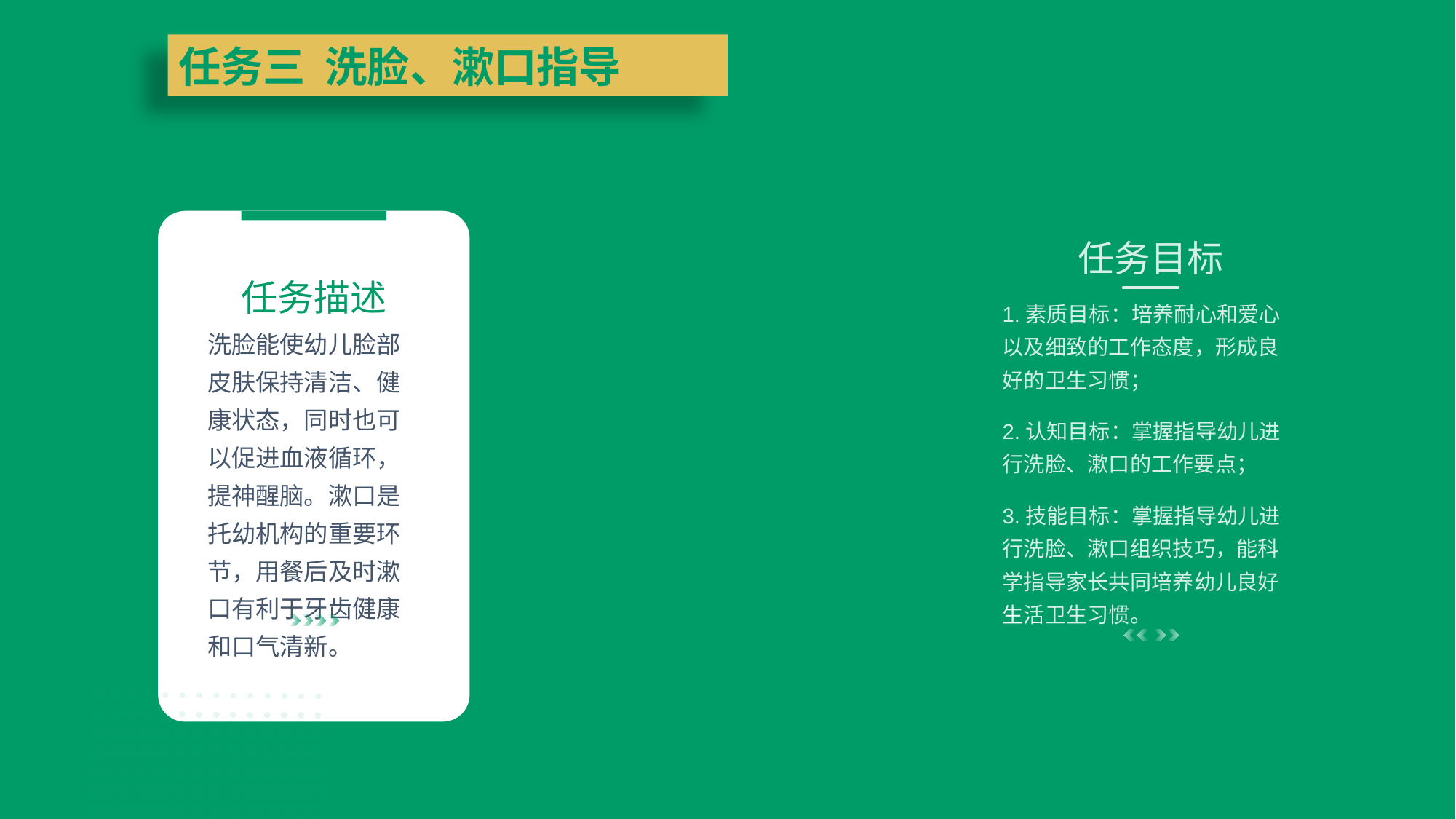

任务三  洗脸、漱口指导

任务目标
1.素质目标：培养耐心和爱心以及细致的工作态度，形成良好的卫生习惯；
2.认知目标：掌握指导幼儿进行洗脸、漱口的工作要点；
3.技能目标：掌握指导幼儿进行洗脸、漱口组织技巧，能科学指导家长共同培养幼儿良好生活卫生习惯。

任务描述
洗脸能使幼儿脸部皮肤保持清洁、健康状态，同时也可以促进血液循环，提神醒脑。漱口是托幼机构的重要环节，用餐后及时漱口有利于牙齿健康和口气清新。